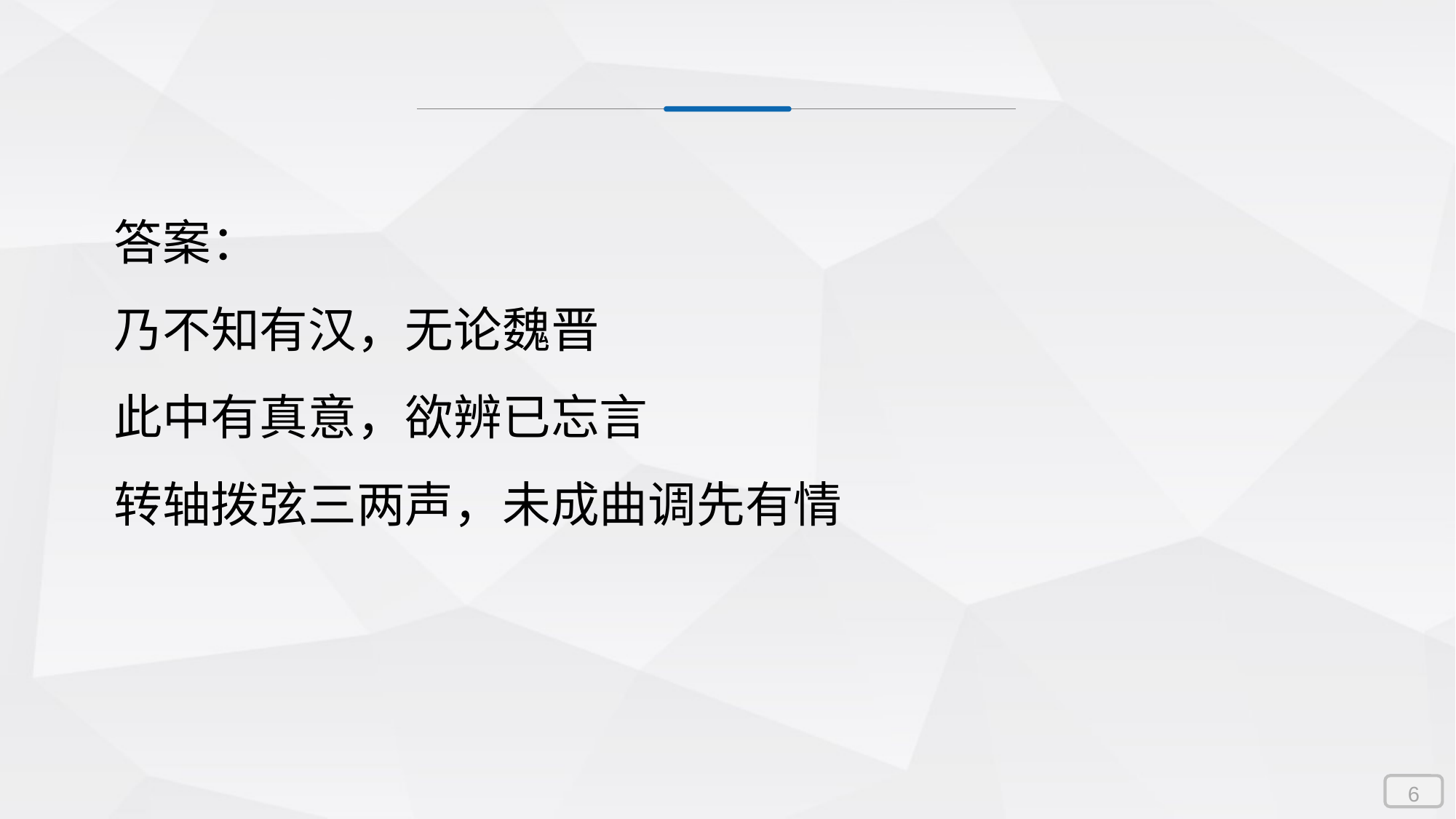

答案：
乃不知有汉，无论魏晋
此中有真意，欲辨已忘言
转轴拨弦三两声，未成曲调先有情